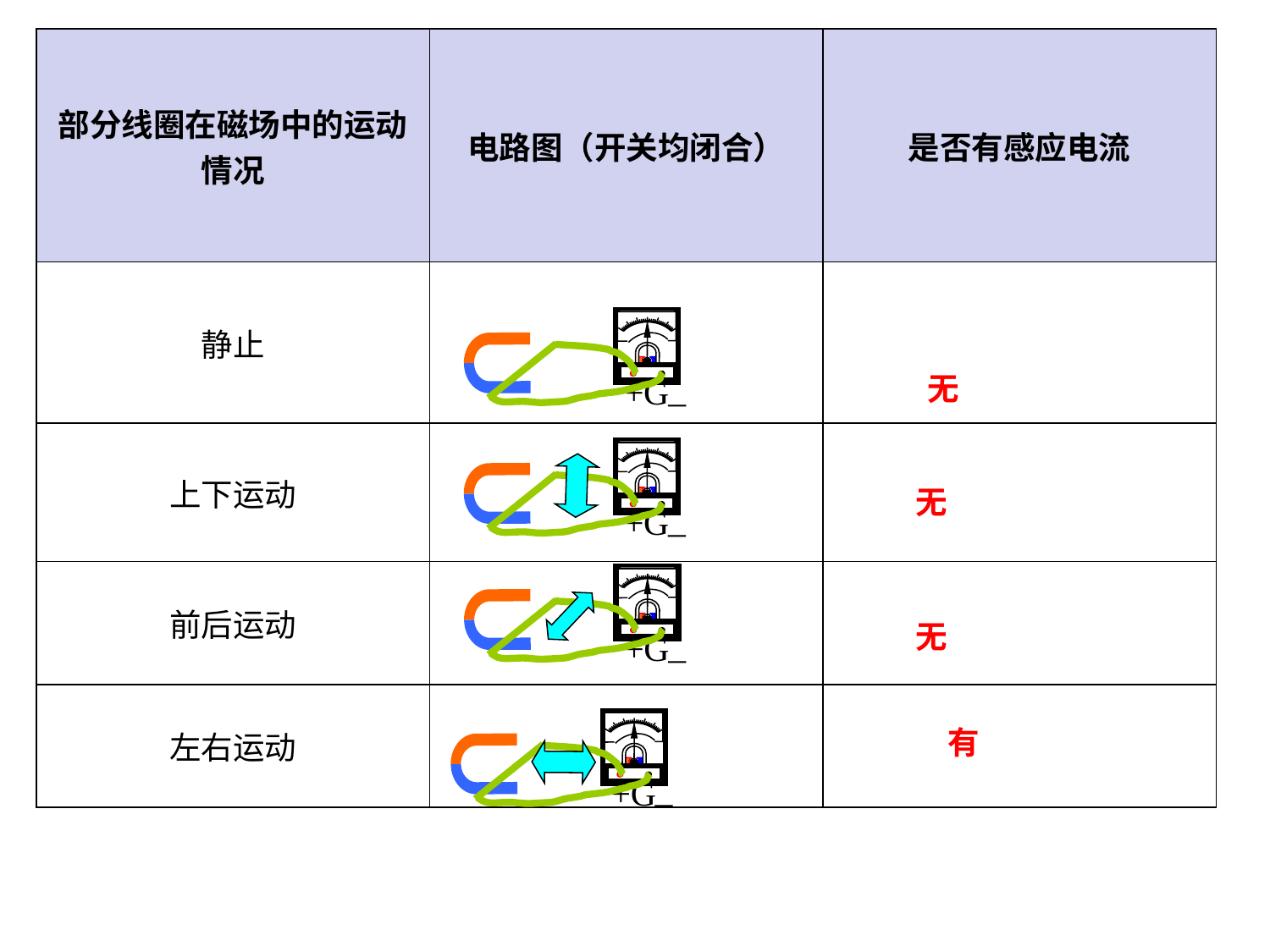

| 部分线圈在磁场中的运动情况 | 电路图（开关均闭合） | 是否有感应电流 |
| --- | --- | --- |
| 静止 |  |  |
| 上下运动 |  |  |
| 前后运动 |  |  |
| 左右运动 |  |  |

_
+

G

无

_
+

G

无

_
+

G

无

_
+

G

有